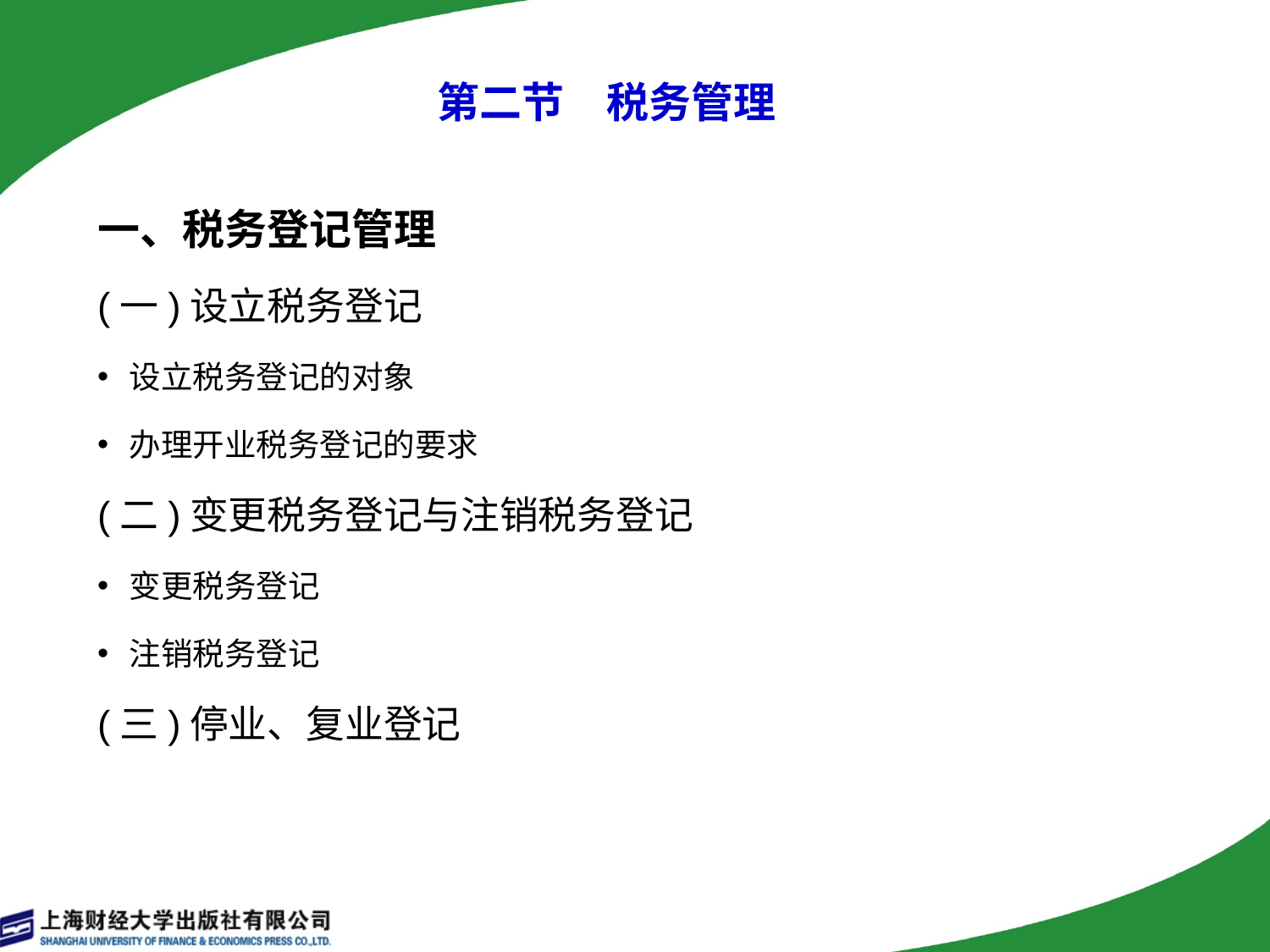

# 第二节　税务管理
一、税务登记管理
(一)设立税务登记
设立税务登记的对象
办理开业税务登记的要求
(二)变更税务登记与注销税务登记
变更税务登记
注销税务登记
(三)停业、复业登记